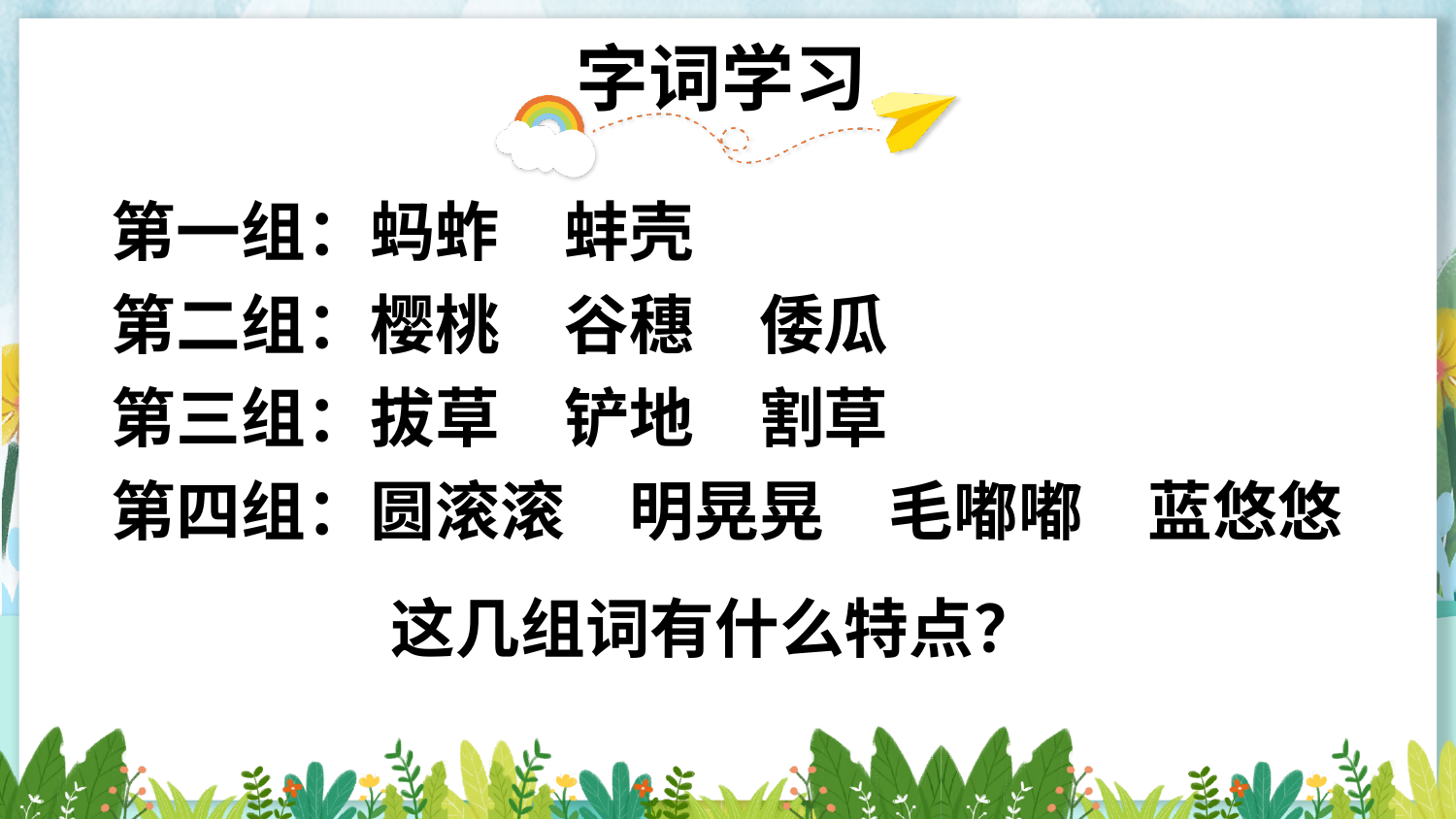

字词学习
第一组：蚂蚱　蚌壳
第二组：樱桃　谷穗　倭瓜
第三组：拔草　铲地　割草
第四组：圆滚滚　明晃晃　毛嘟嘟　蓝悠悠
这几组词有什么特点？